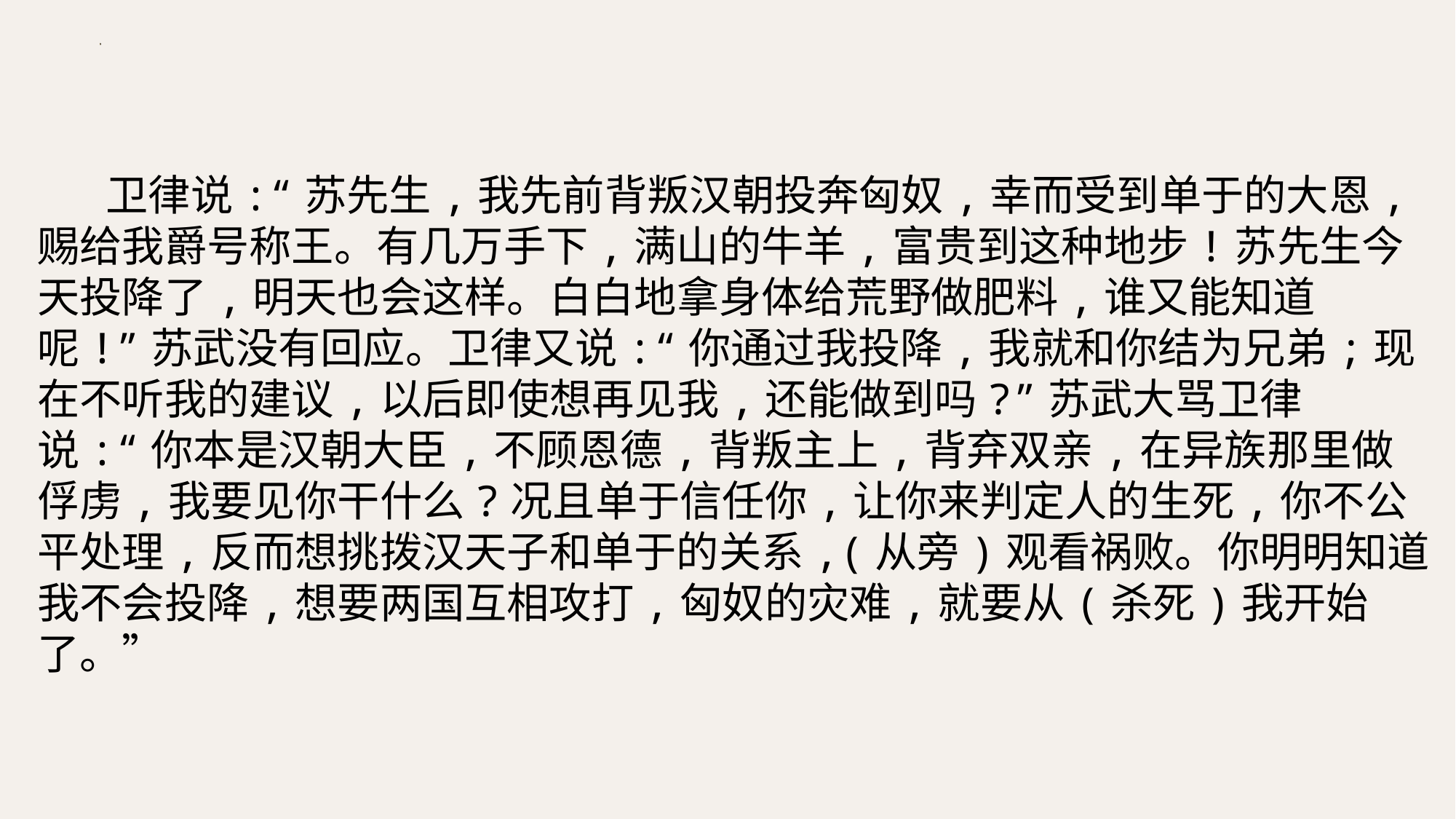

卫律说:“苏先生,我先前背叛汉朝投奔匈奴,幸而受到单于的大恩,赐给我爵号称王。有几万手下,满山的牛羊,富贵到这种地步!苏先生今天投降了,明天也会这样。白白地拿身体给荒野做肥料,谁又能知道呢!”苏武没有回应。卫律又说:“你通过我投降,我就和你结为兄弟;现在不听我的建议,以后即使想再见我,还能做到吗?”苏武大骂卫律说:“你本是汉朝大臣,不顾恩德,背叛主上,背弃双亲,在异族那里做俘虏,我要见你干什么?况且单于信任你,让你来判定人的生死,你不公平处理,反而想挑拨汉天子和单于的关系,(从旁)观看祸败。你明明知道我不会投降,想要两国互相攻打,匈奴的灾难,就要从(杀死)我开始了。”